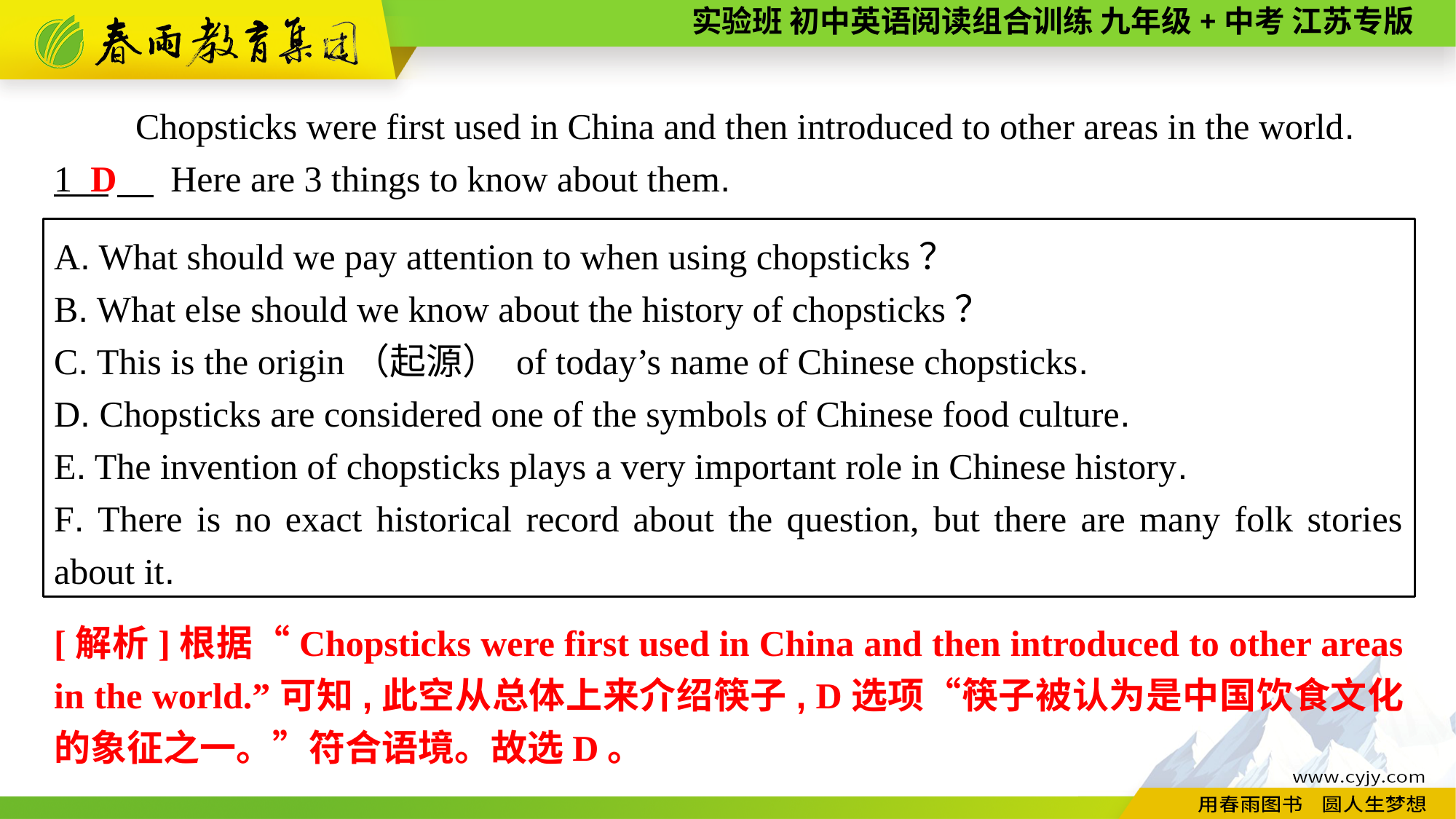

Chopsticks were first used in China and then introduced to other areas in the world.
1    　 Here are 3 things to know about them.
D
A. What should we pay attention to when using chopsticks？
B. What else should we know about the history of chopsticks？
C. This is the origin（起源） of today’s name of Chinese chopsticks.
D. Chopsticks are considered one of the symbols of Chinese food culture.
E. The invention of chopsticks plays a very important role in Chinese history.
F. There is no exact historical record about the question, but there are many folk stories about it.
[解析]根据“Chopsticks were first used in China and then introduced to other areas in the world.”可知,此空从总体上来介绍筷子, D选项“筷子被认为是中国饮食文化的象征之一。”符合语境。故选D。